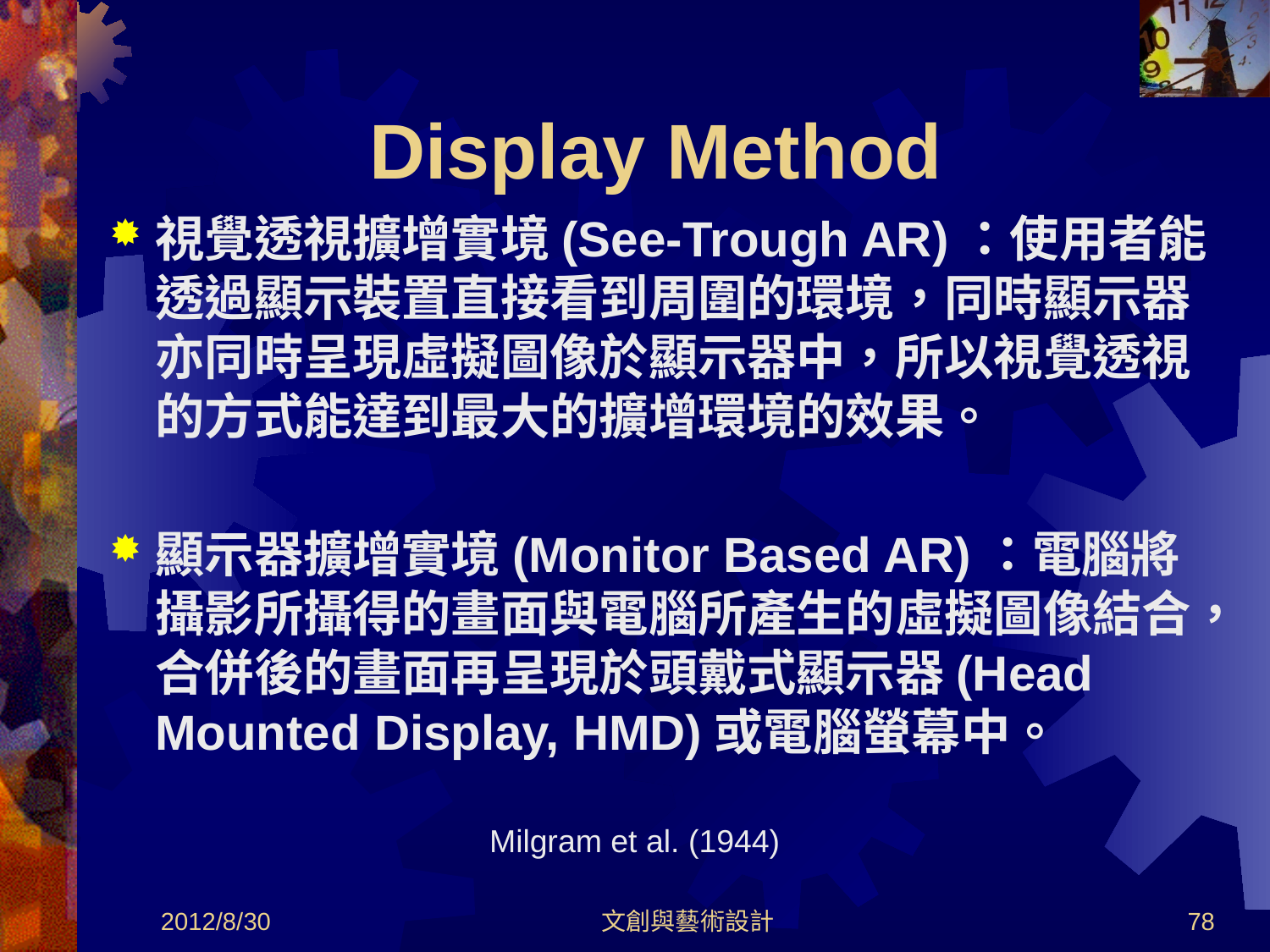

# Display Method
視覺透視擴增實境(See-Trough AR)：使用者能透過顯示裝置直接看到周圍的環境，同時顯示器亦同時呈現虛擬圖像於顯示器中，所以視覺透視的方式能達到最大的擴增環境的效果。

顯示器擴增實境(Monitor Based AR)：電腦將攝影所攝得的畫面與電腦所產生的虛擬圖像結合，合併後的畫面再呈現於頭戴式顯示器(Head Mounted Display, HMD)或電腦螢幕中。
Milgram et al. (1944)
2012/8/30
文創與藝術設計
78